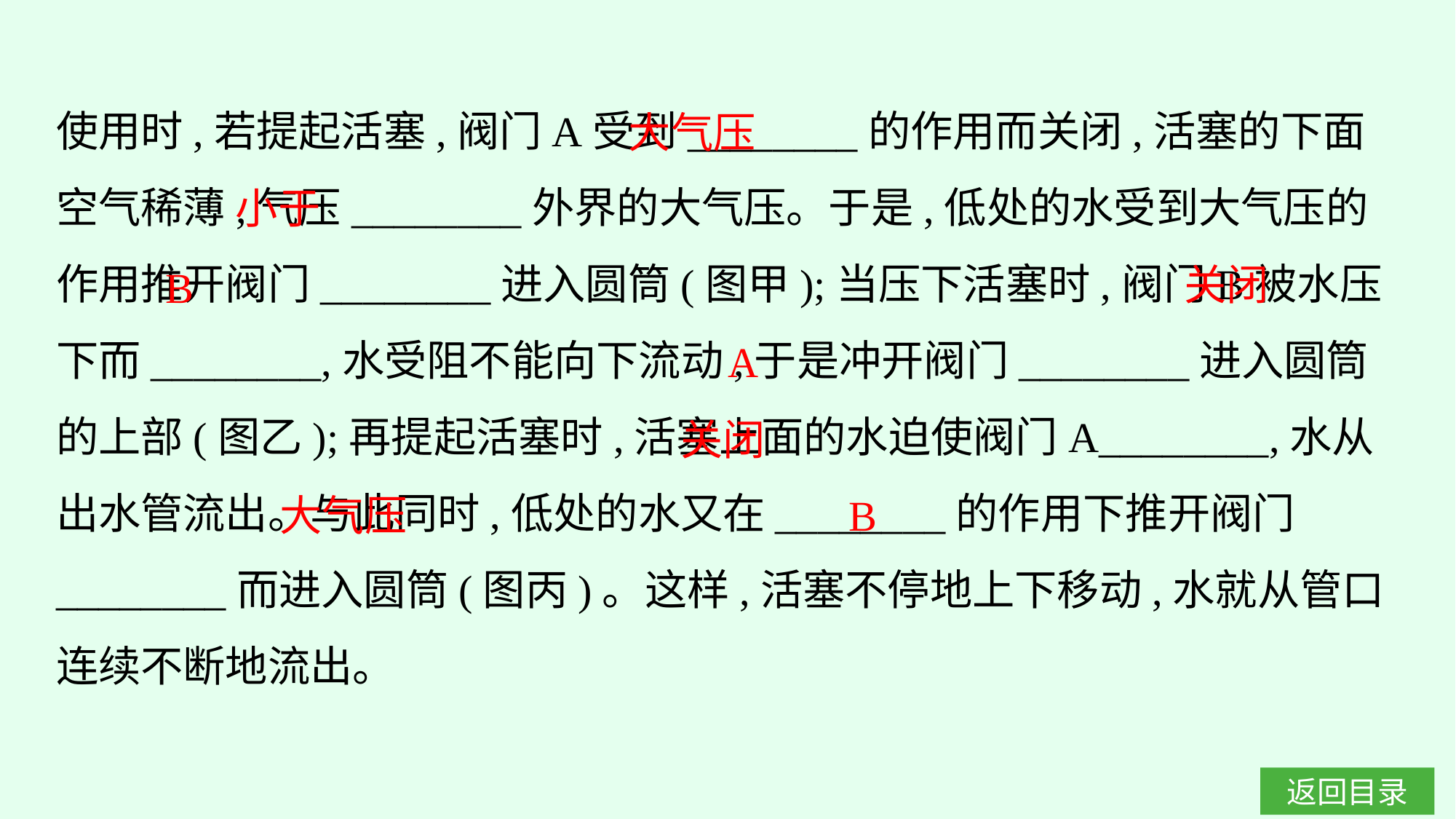

使用时,若提起活塞,阀门A受到________的作用而关闭,活塞的下面空气稀薄,气压________外界的大气压。于是,低处的水受到大气压的作用推开阀门________进入圆筒(图甲);当压下活塞时,阀门B被水压下而________,水受阻不能向下流动,于是冲开阀门________进入圆筒的上部(图乙);再提起活塞时,活塞上面的水迫使阀门A________,水从出水管流出。与此同时,低处的水又在________的作用下推开阀门________而进入圆筒(图丙)。这样,活塞不停地上下移动,水就从管口连续不断地流出。
大气压
小于
关闭
B
A
关闭
大气压
B